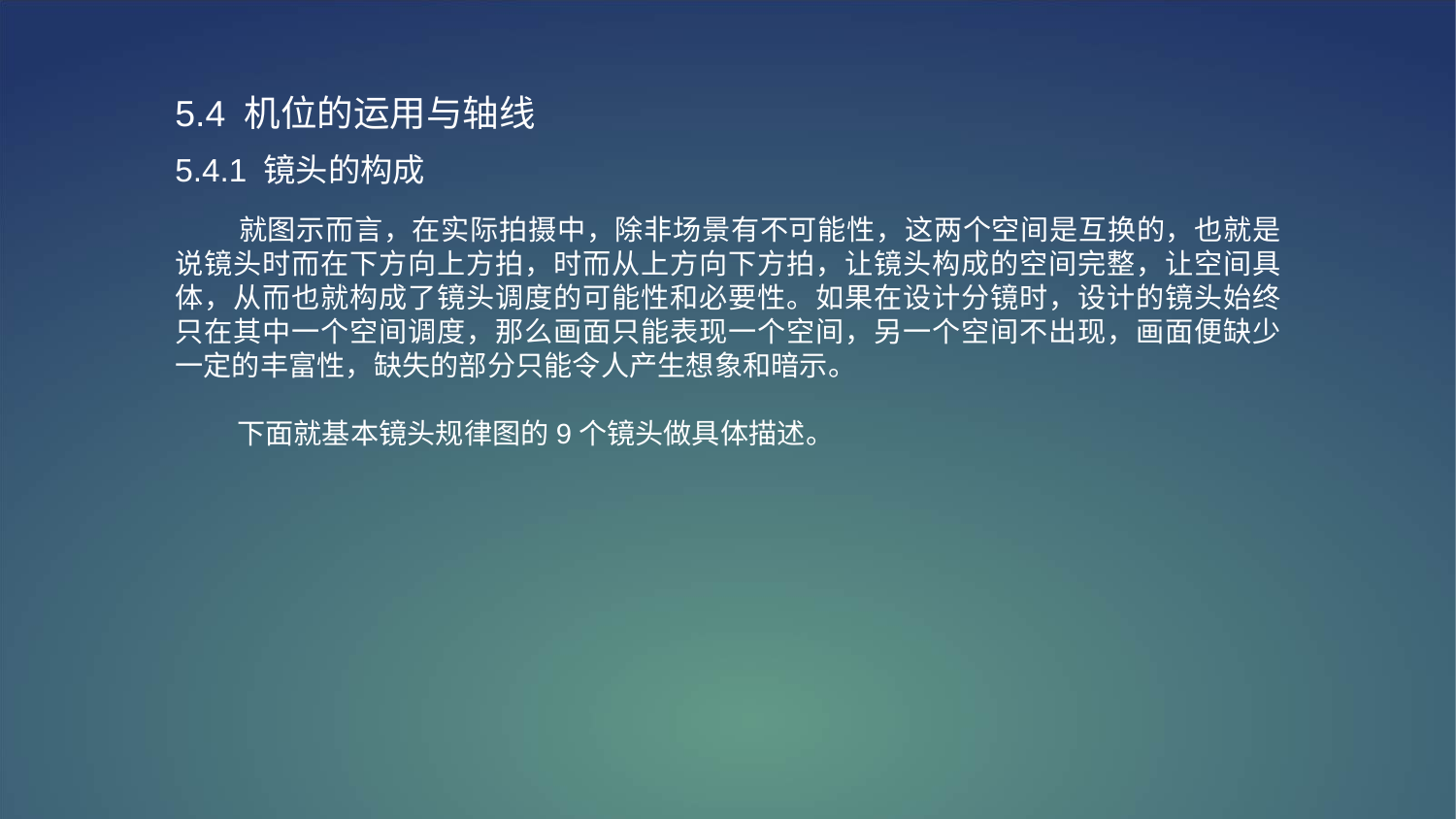

5.4 机位的运用与轴线
5.4.1 镜头的构成
  就图示而言，在实际拍摄中，除非场景有不可能性，这两个空间是互换的，也就是说镜头时而在下方向上方拍，时而从上方向下方拍，让镜头构成的空间完整，让空间具体，从而也就构成了镜头调度的可能性和必要性。如果在设计分镜时，设计的镜头始终只在其中一个空间调度，那么画面只能表现一个空间，另一个空间不出现，画面便缺少一定的丰富性，缺失的部分只能令人产生想象和暗示。

  下面就基本镜头规律图的9个镜头做具体描述。